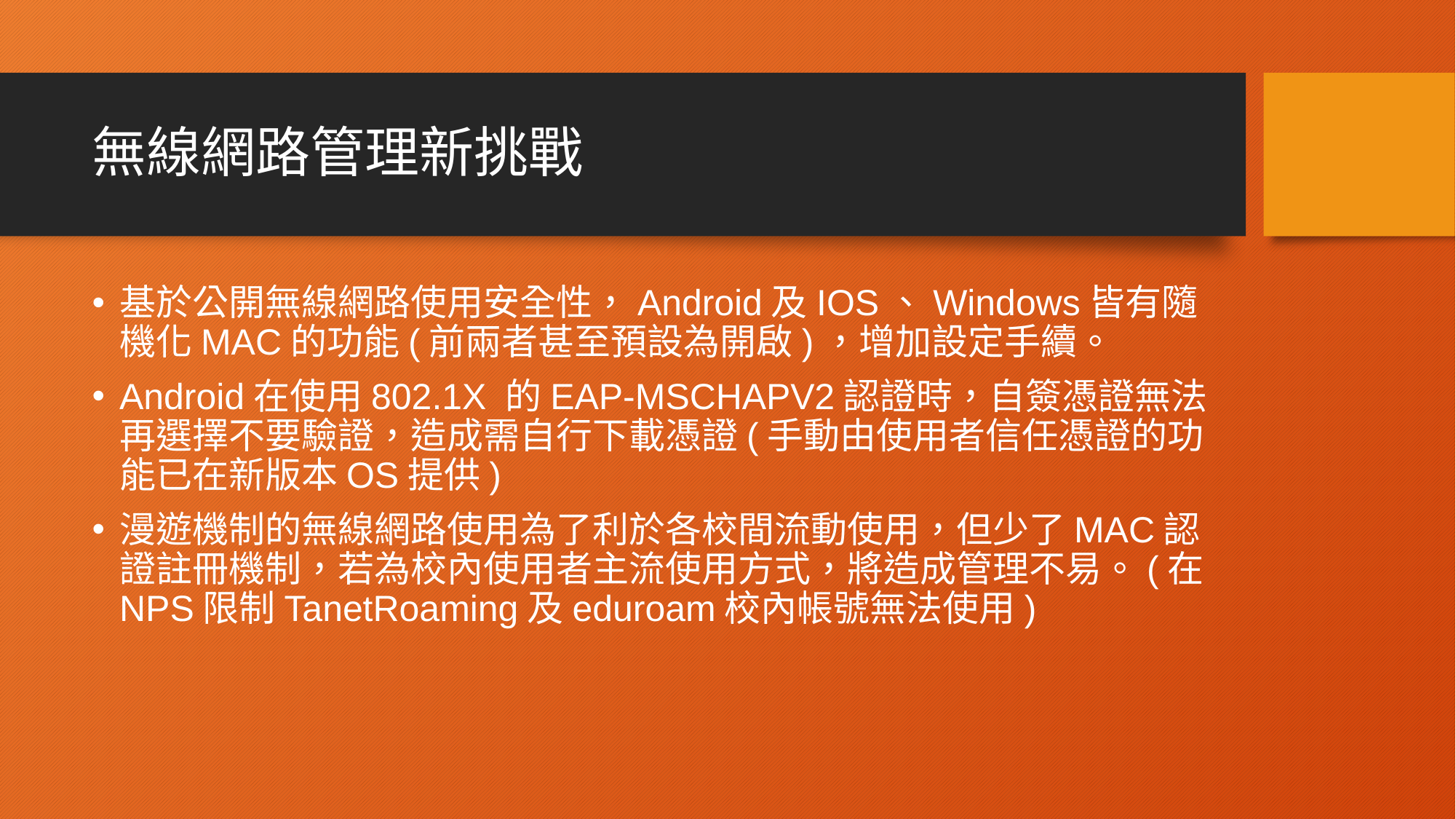

# 無線網路管理新挑戰
基於公開無線網路使用安全性，Android及IOS、Windows皆有隨機化MAC的功能(前兩者甚至預設為開啟)，增加設定手續。
Android在使用802.1X 的EAP-MSCHAPV2認證時，自簽憑證無法再選擇不要驗證，造成需自行下載憑證(手動由使用者信任憑證的功能已在新版本OS提供)
漫遊機制的無線網路使用為了利於各校間流動使用，但少了MAC認證註冊機制，若為校內使用者主流使用方式，將造成管理不易。(在NPS限制TanetRoaming及eduroam校內帳號無法使用)